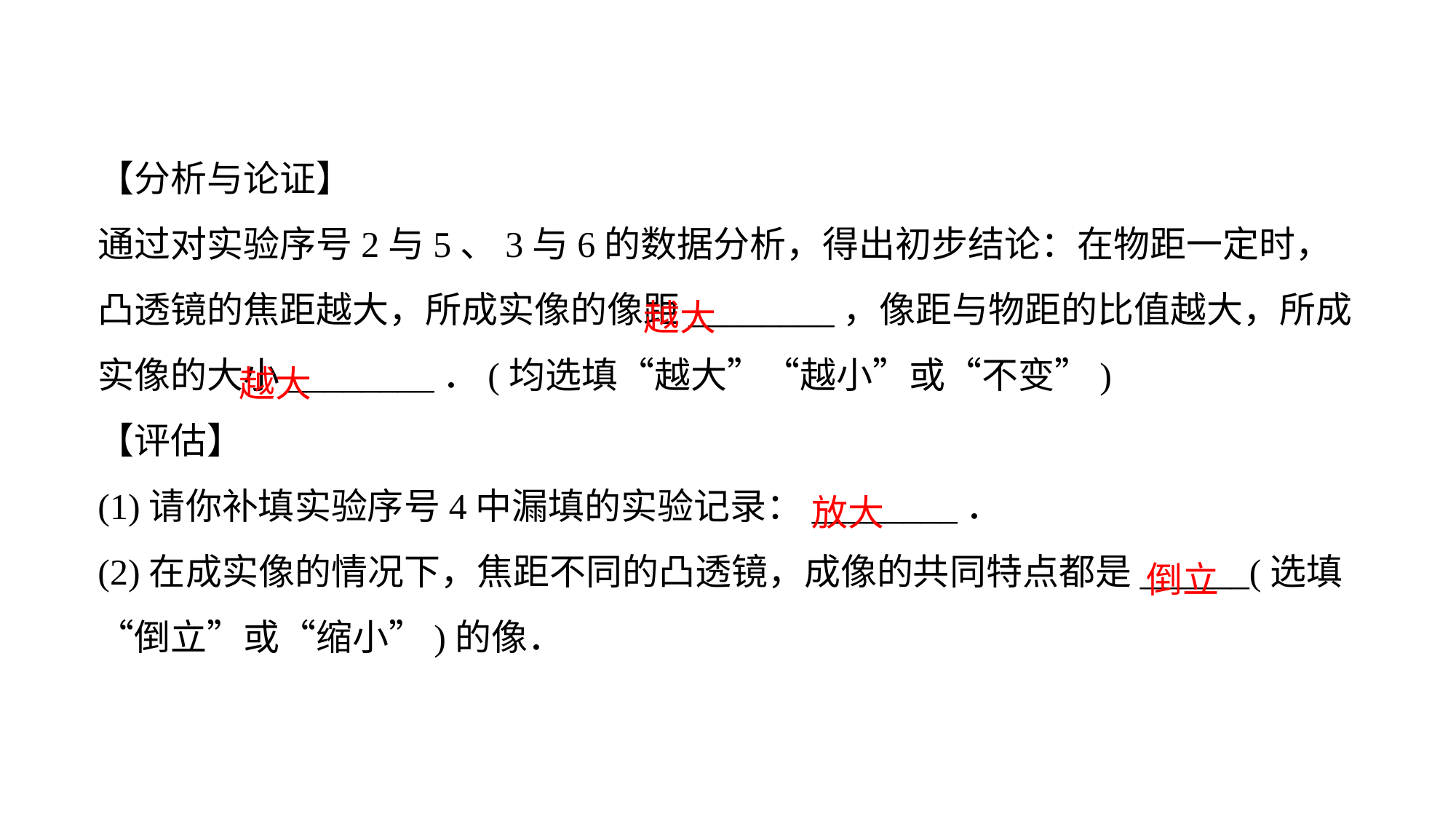

【分析与论证】通过对实验序号2与5、3与6的数据分析，得出初步结论：在物距一定时，凸透镜的焦距越大，所成实像的像距________，像距与物距的比值越大，所成实像的大小________．(均选填“越大”“越小”或“不变”)
【评估】(1)请你补填实验序号4中漏填的实验记录：________．(2)在成实像的情况下，焦距不同的凸透镜，成像的共同特点都是______(选填“倒立”或“缩小”)的像．
越大
越大
放大
倒立